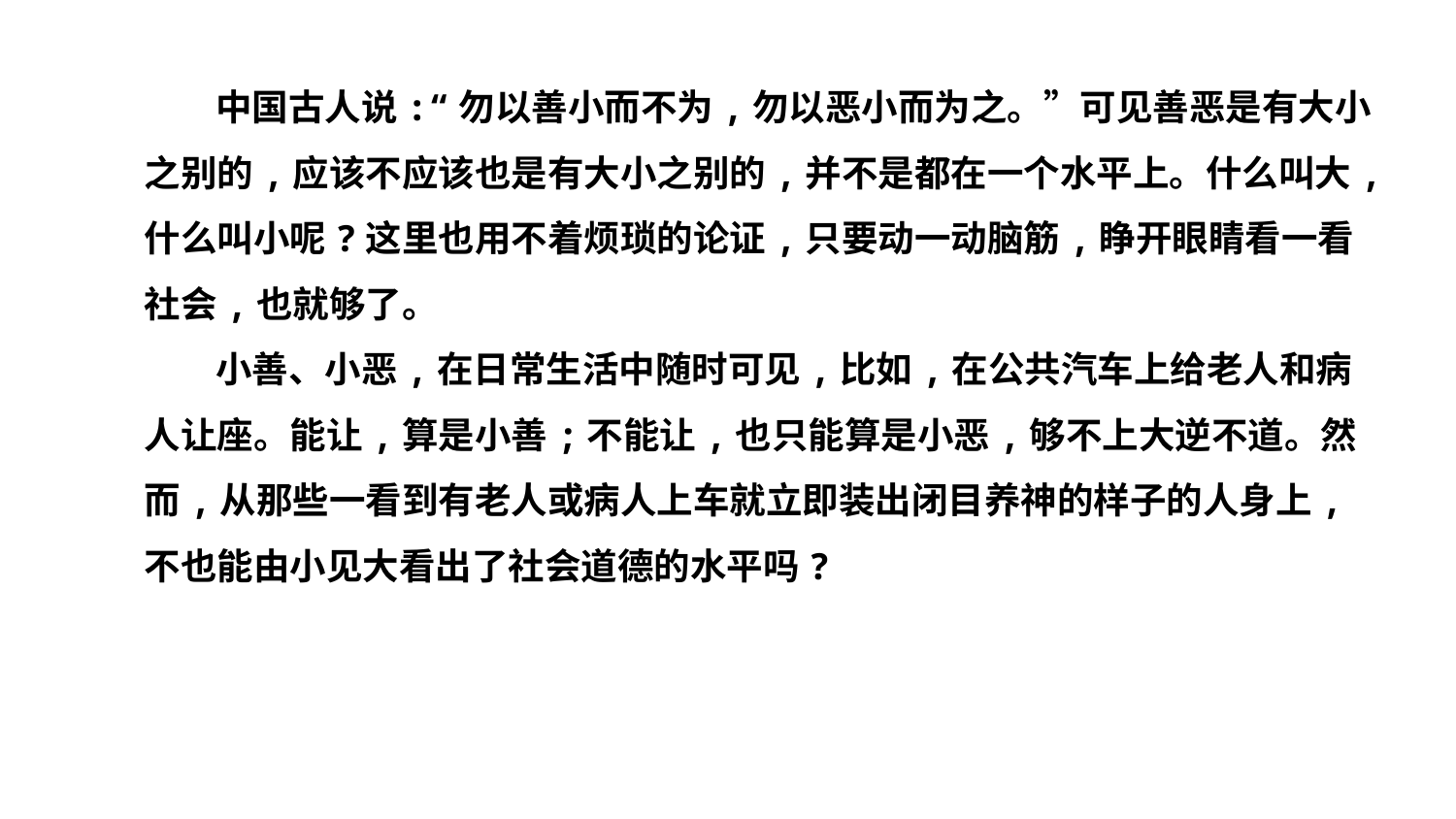

中国古人说:“勿以善小而不为,勿以恶小而为之。”可见善恶是有大小之别的,应该不应该也是有大小之别的,并不是都在一个水平上。什么叫大,什么叫小呢?这里也用不着烦琐的论证,只要动一动脑筋,睁开眼睛看一看社会,也就够了。
小善、小恶,在日常生活中随时可见,比如,在公共汽车上给老人和病人让座。能让,算是小善;不能让,也只能算是小恶,够不上大逆不道。然而,从那些一看到有老人或病人上车就立即装出闭目养神的样子的人身上,不也能由小见大看出了社会道德的水平吗?